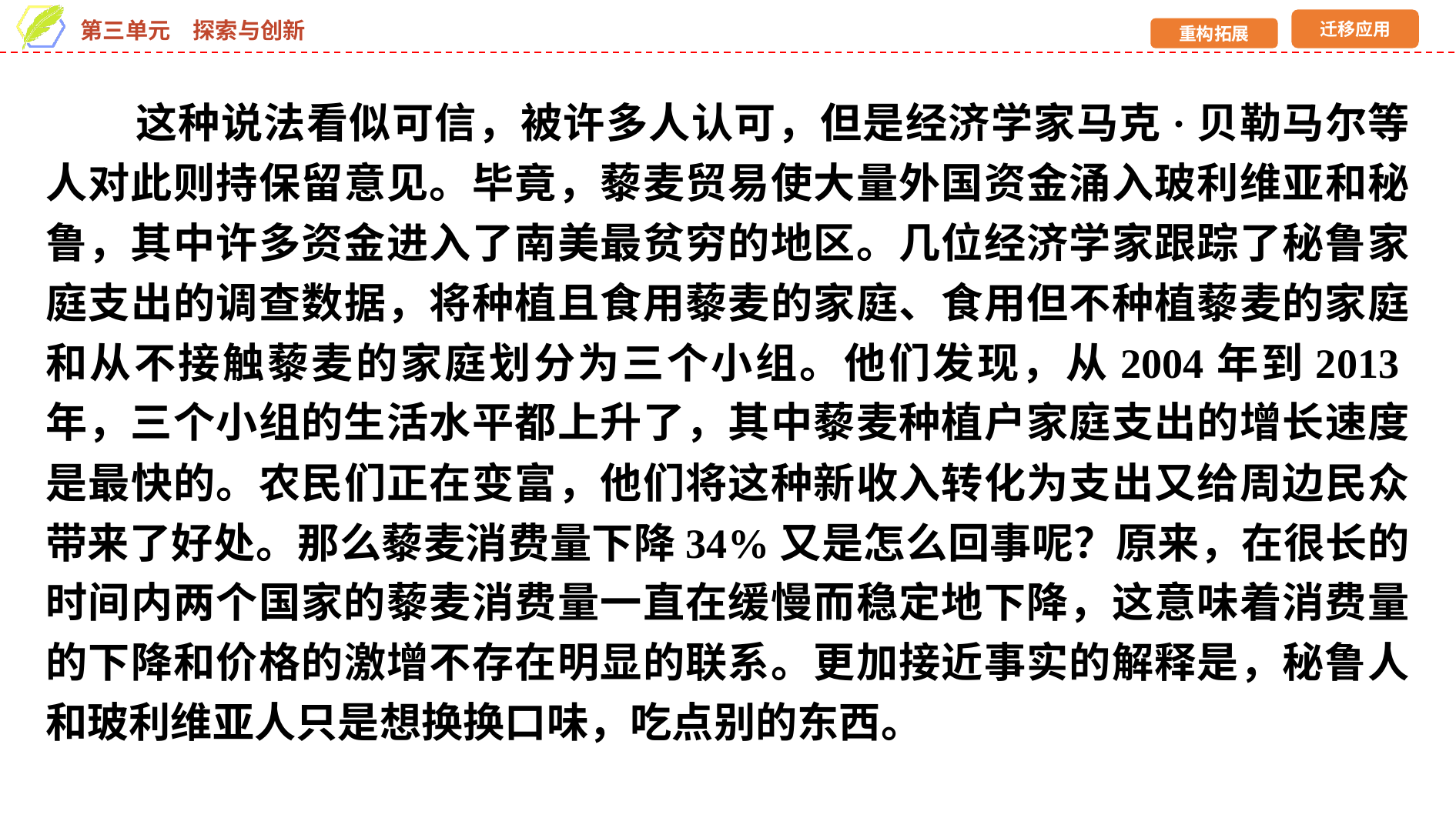

这种说法看似可信，被许多人认可，但是经济学家马克·贝勒马尔等人对此则持保留意见。毕竟，藜麦贸易使大量外国资金涌入玻利维亚和秘鲁，其中许多资金进入了南美最贫穷的地区。几位经济学家跟踪了秘鲁家庭支出的调查数据，将种植且食用藜麦的家庭、食用但不种植藜麦的家庭和从不接触藜麦的家庭划分为三个小组。他们发现，从2004年到2013年，三个小组的生活水平都上升了，其中藜麦种植户家庭支出的增长速度是最快的。农民们正在变富，他们将这种新收入转化为支出又给周边民众带来了好处。那么藜麦消费量下降34%又是怎么回事呢？原来，在很长的时间内两个国家的藜麦消费量一直在缓慢而稳定地下降，这意味着消费量的下降和价格的激增不存在明显的联系。更加接近事实的解释是，秘鲁人和玻利维亚人只是想换换口味，吃点别的东西。